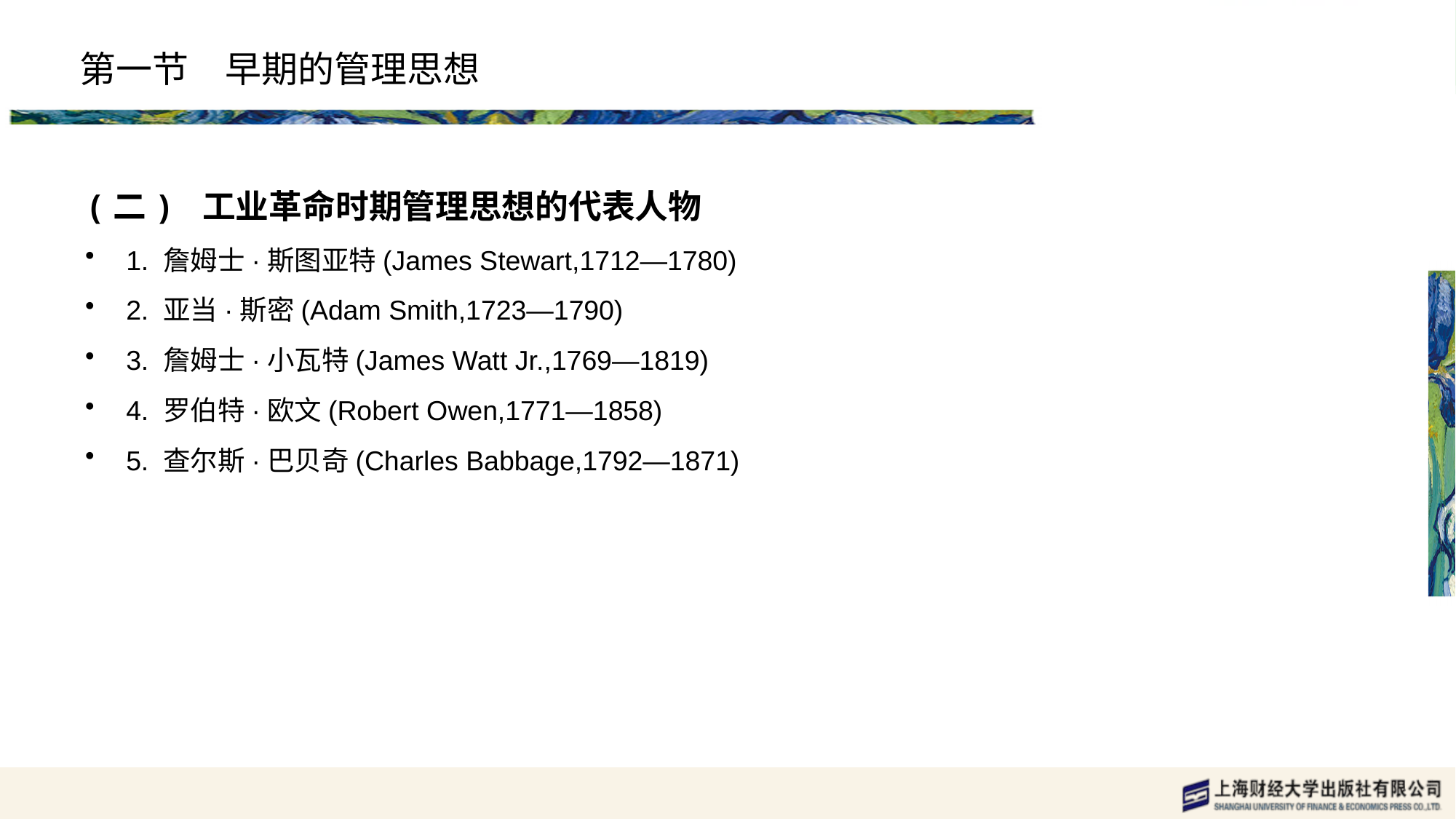

# 第一节　早期的管理思想
(二) 工业革命时期管理思想的代表人物
1. 詹姆士·斯图亚特(James Stewart,1712—1780)
2. 亚当·斯密(Adam Smith,1723—1790)
3. 詹姆士·小瓦特(James Watt Jr.,1769—1819)
4. 罗伯特·欧文(Robert Owen,1771—1858)
5. 查尔斯·巴贝奇(Charles Babbage,1792—1871)